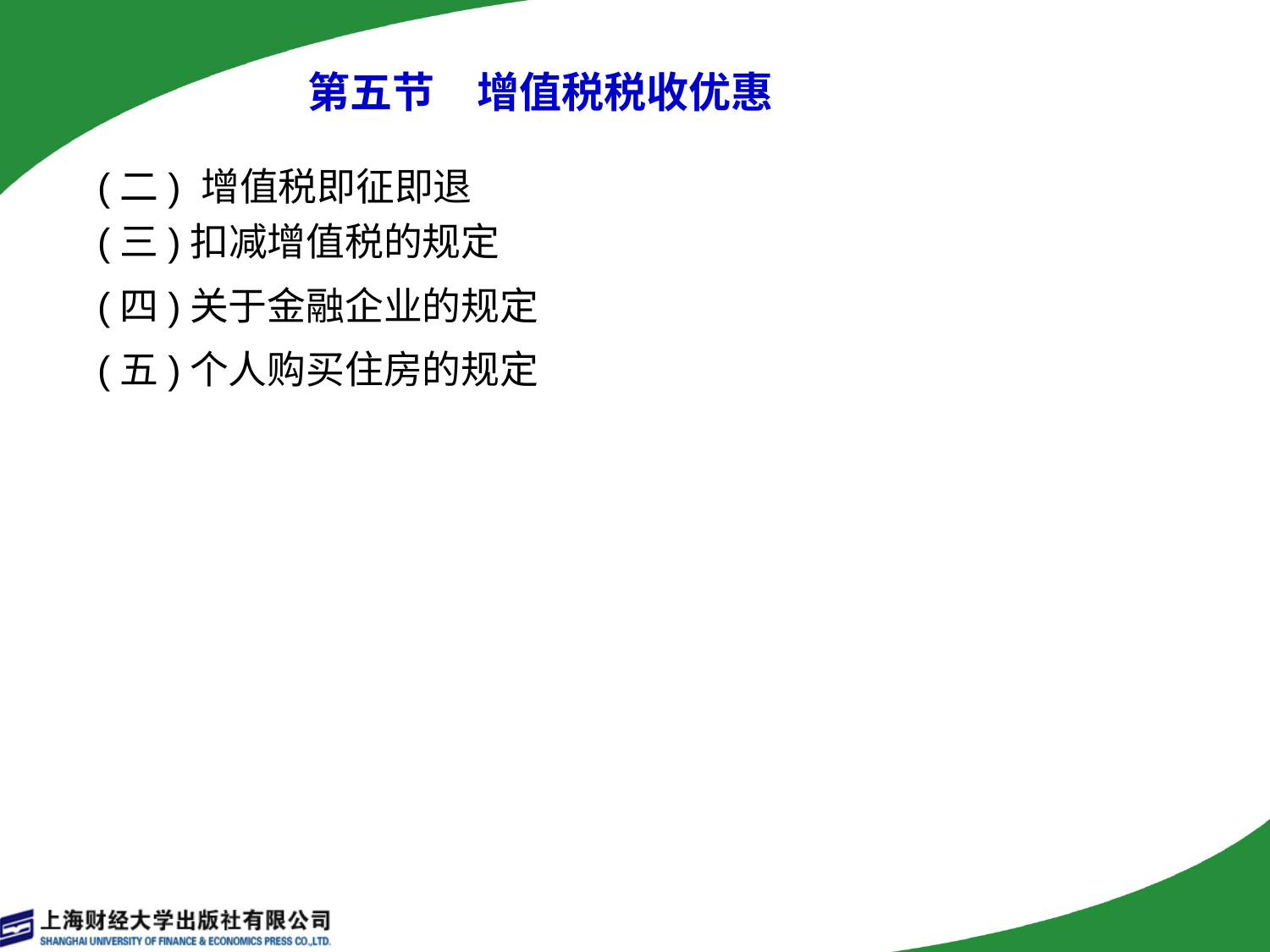

第五节　增值税税收优惠
(二) 增值税即征即退
(三)扣减增值税的规定
(四)关于金融企业的规定
(五)个人购买住房的规定